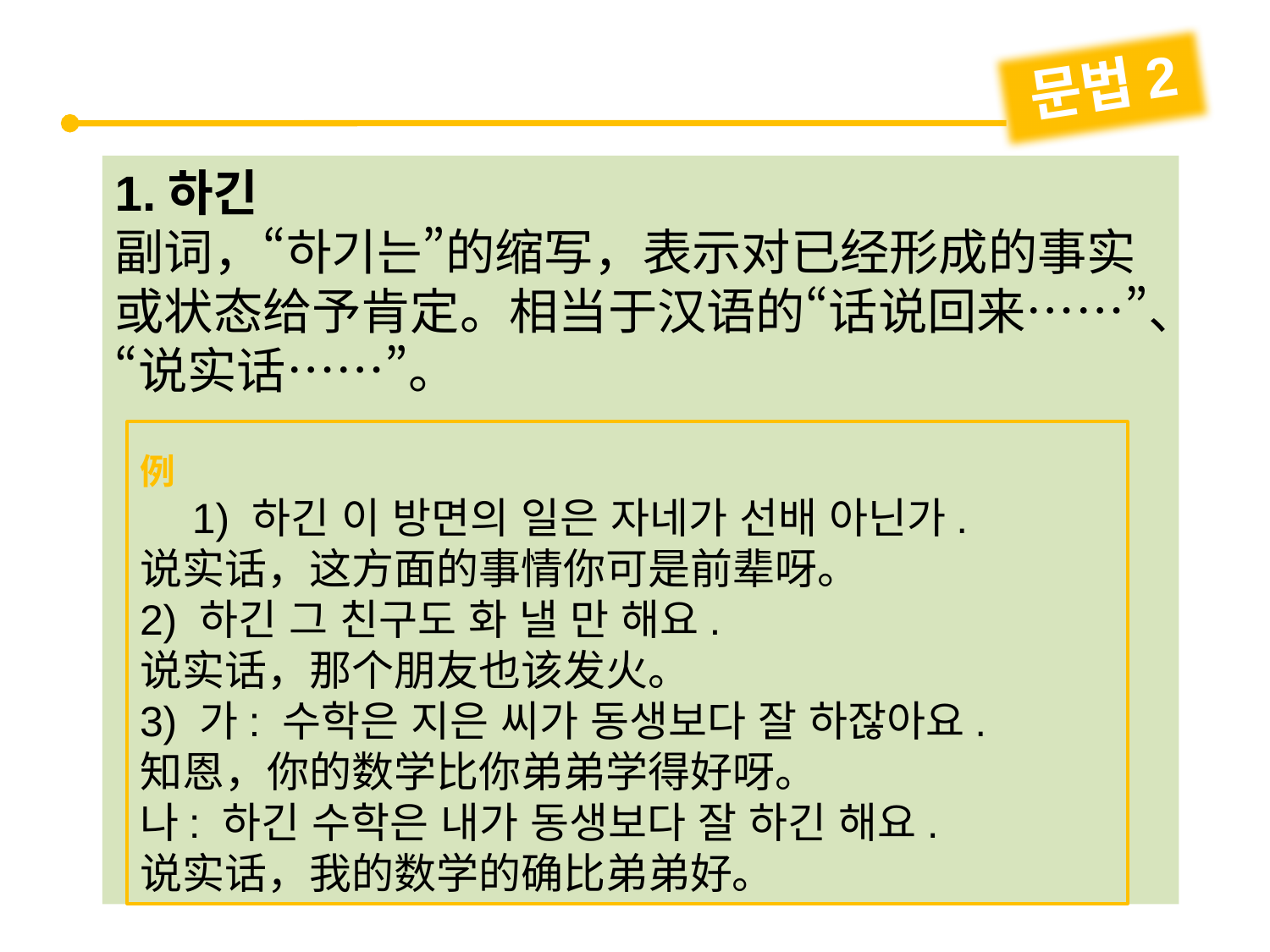

문법2
1.하긴
副词，“하기는”的缩写，表示对已经形成的事实或状态给予肯定。相当于汉语的“话说回来……”、“说实话……”。

例
　1) 하긴 이 방면의 일은 자네가 선배 아닌가.
说实话，这方面的事情你可是前辈呀。
2) 하긴 그 친구도 화 낼 만 해요.
说实话，那个朋友也该发火。
3) 가: 수학은 지은 씨가 동생보다 잘 하잖아요.
知恩，你的数学比你弟弟学得好呀。
나: 하긴 수학은 내가 동생보다 잘 하긴 해요.
说实话，我的数学的确比弟弟好。